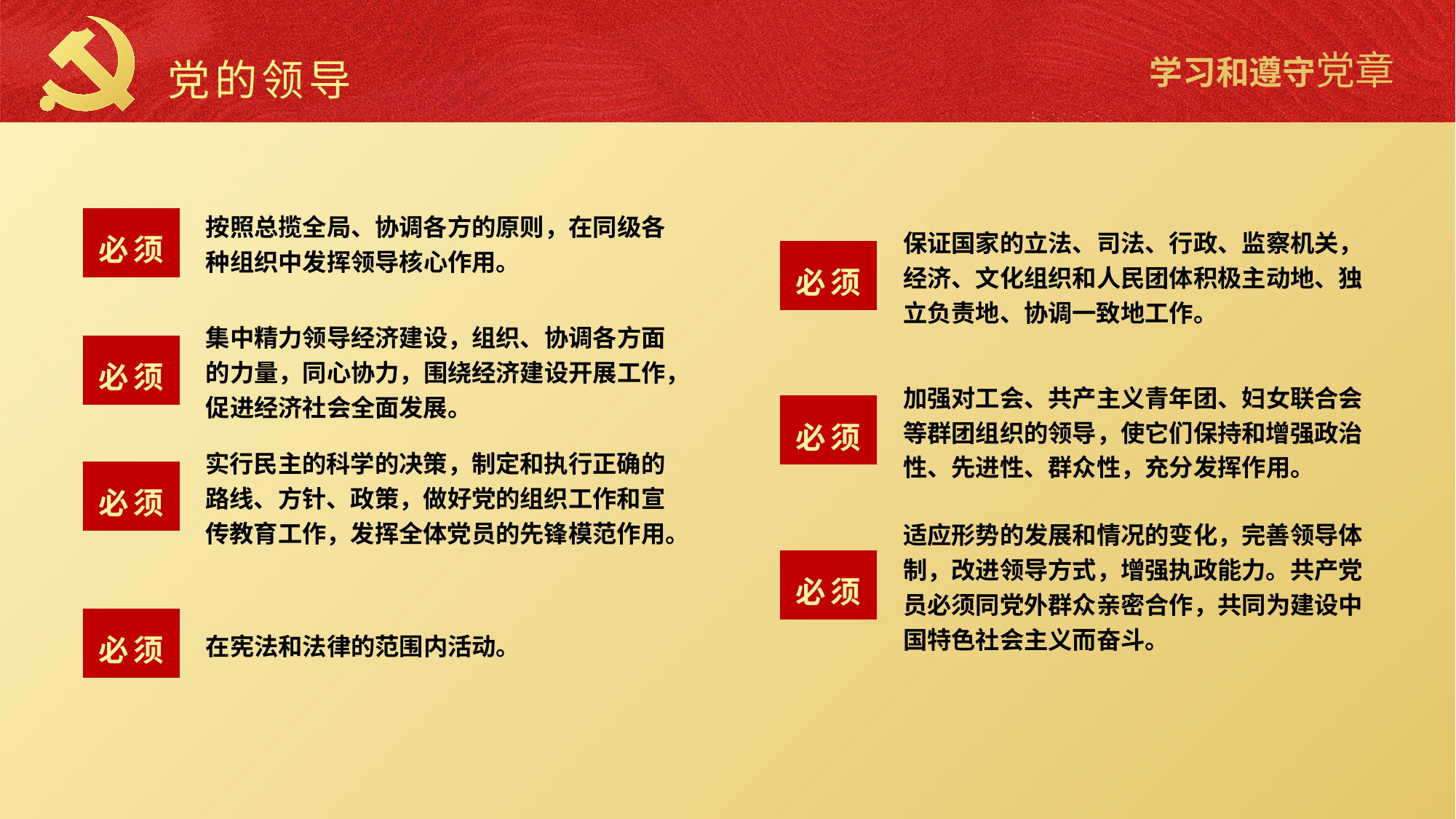

党的领导
按照总揽全局、协调各方的原则，在同级各种组织中发挥领导核心作用。

必须
保证国家的立法、司法、行政、监察机关，经济、文化组织和人民团体积极主动地、独立负责地、协调一致地工作。

必须
集中精力领导经济建设，组织、协调各方面的力量，同心协力，围绕经济建设开展工作，促进经济社会全面发展。

必须
加强对工会、共产主义青年团、妇女联合会等群团组织的领导，使它们保持和增强政治性、先进性、群众性，充分发挥作用。

必须
实行民主的科学的决策，制定和执行正确的路线、方针、政策，做好党的组织工作和宣传教育工作，发挥全体党员的先锋模范作用。

必须
适应形势的发展和情况的变化，完善领导体制，改进领导方式，增强执政能力。共产党员必须同党外群众亲密合作，共同为建设中国特色社会主义而奋斗。

必须

必须
在宪法和法律的范围内活动。